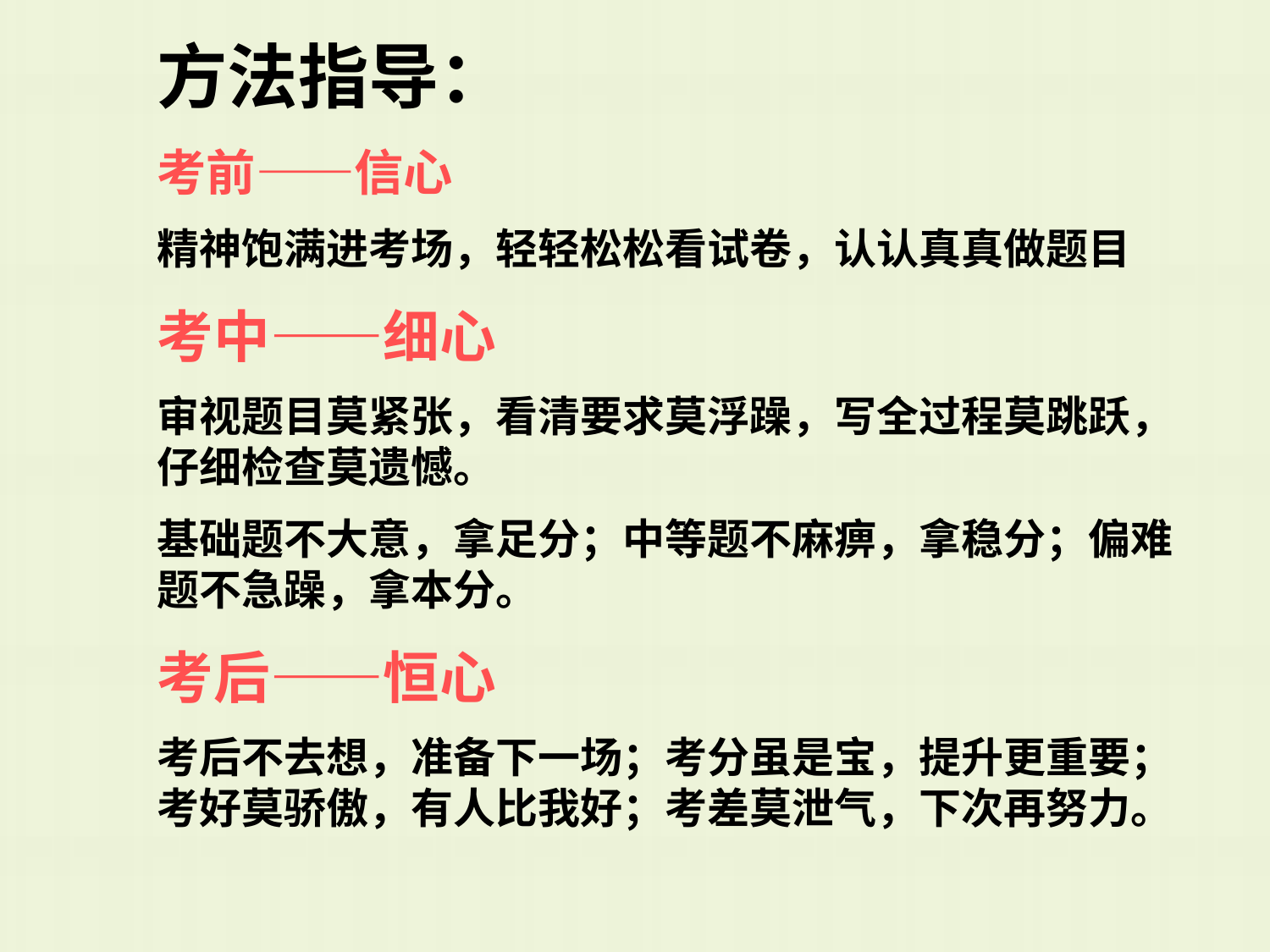

方法指导：
考前——信心
精神饱满进考场，轻轻松松看试卷，认认真真做题目
考中——细心
审视题目莫紧张，看清要求莫浮躁，写全过程莫跳跃，仔细检查莫遗憾。
基础题不大意，拿足分；中等题不麻痹，拿稳分；偏难题不急躁，拿本分。
考后——恒心
考后不去想，准备下一场；考分虽是宝，提升更重要；考好莫骄傲，有人比我好；考差莫泄气，下次再努力。